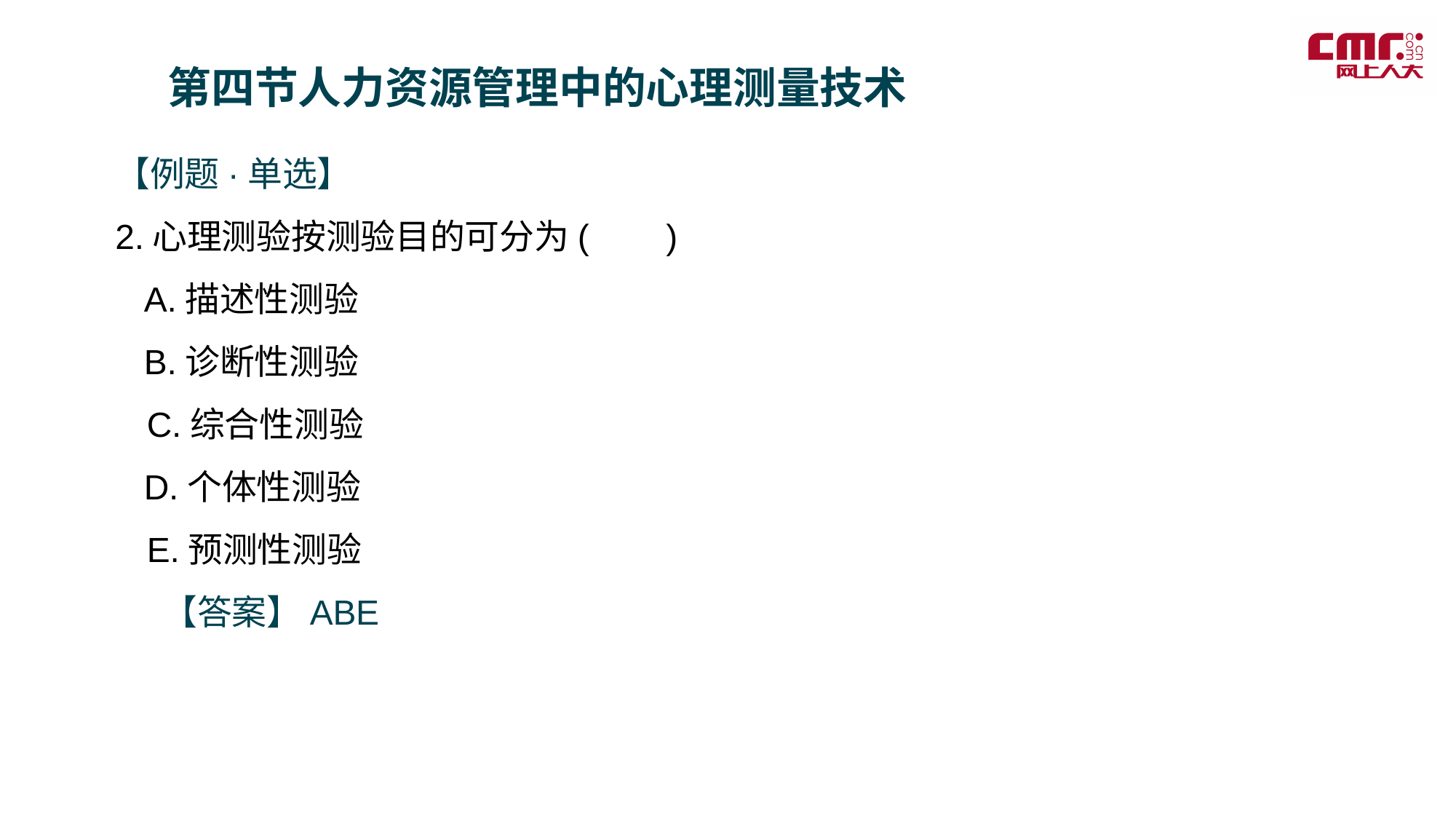

第四节人力资源管理中的心理测量技术
【例题·单选】
2.心理测验按测验目的可分为(        )
   A.描述性测验
   B.诊断性测验
   C.综合性测验
   D.个体性测验
   E.预测性测验
     【答案】ABE